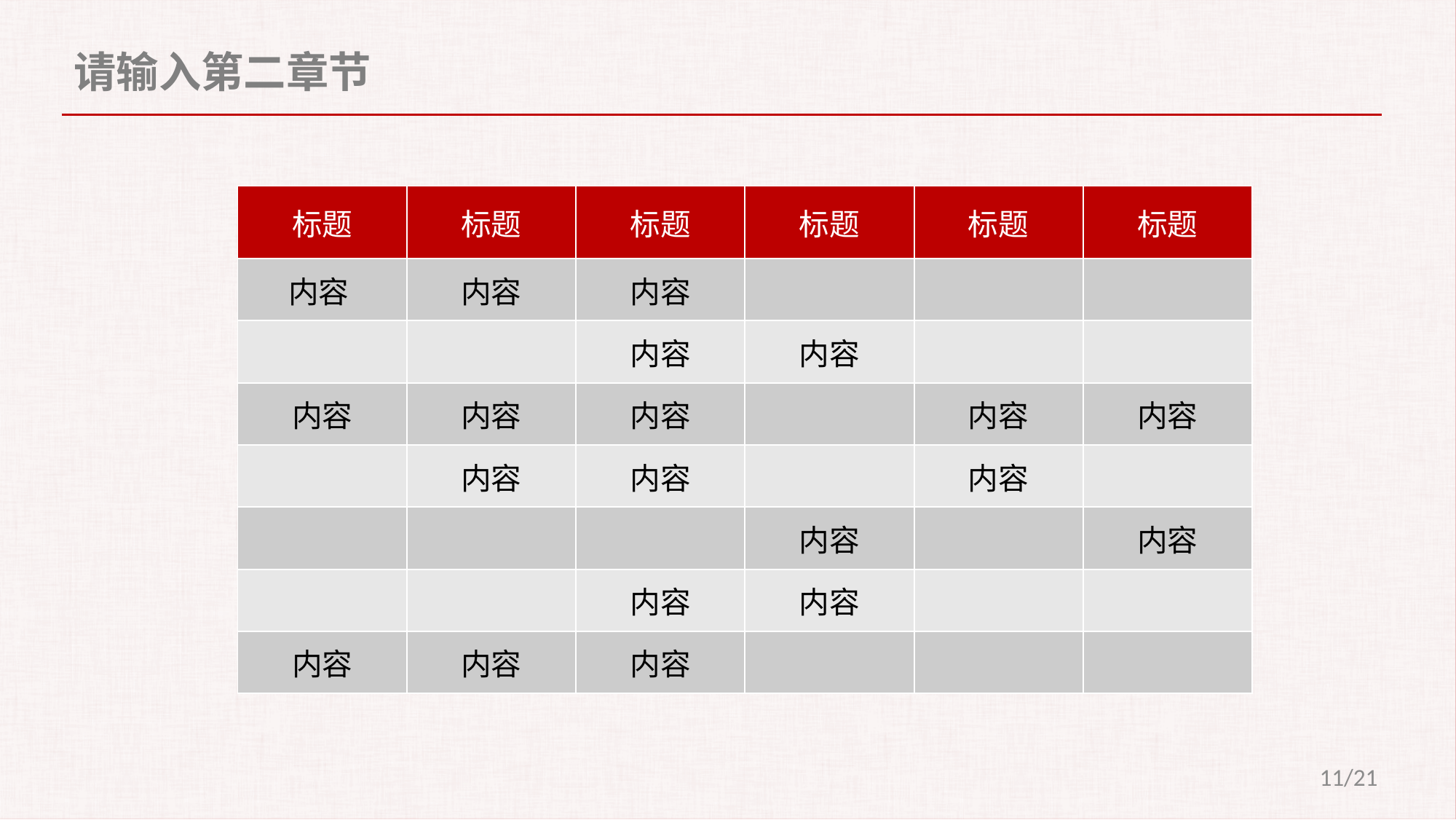

请输入第二章节
| 标题 | 标题 | 标题 | 标题 | 标题 | 标题 |
| --- | --- | --- | --- | --- | --- |
| 内容 | 内容 | 内容 |  |  |  |
|  |  | 内容 | 内容 |  |  |
| 内容 | 内容 | 内容 |  | 内容 | 内容 |
|  | 内容 | 内容 |  | 内容 |  |
|  |  |  | 内容 |  | 内容 |
|  |  | 内容 | 内容 |  |  |
| 内容 | 内容 | 内容 |  |  |  |
11/21